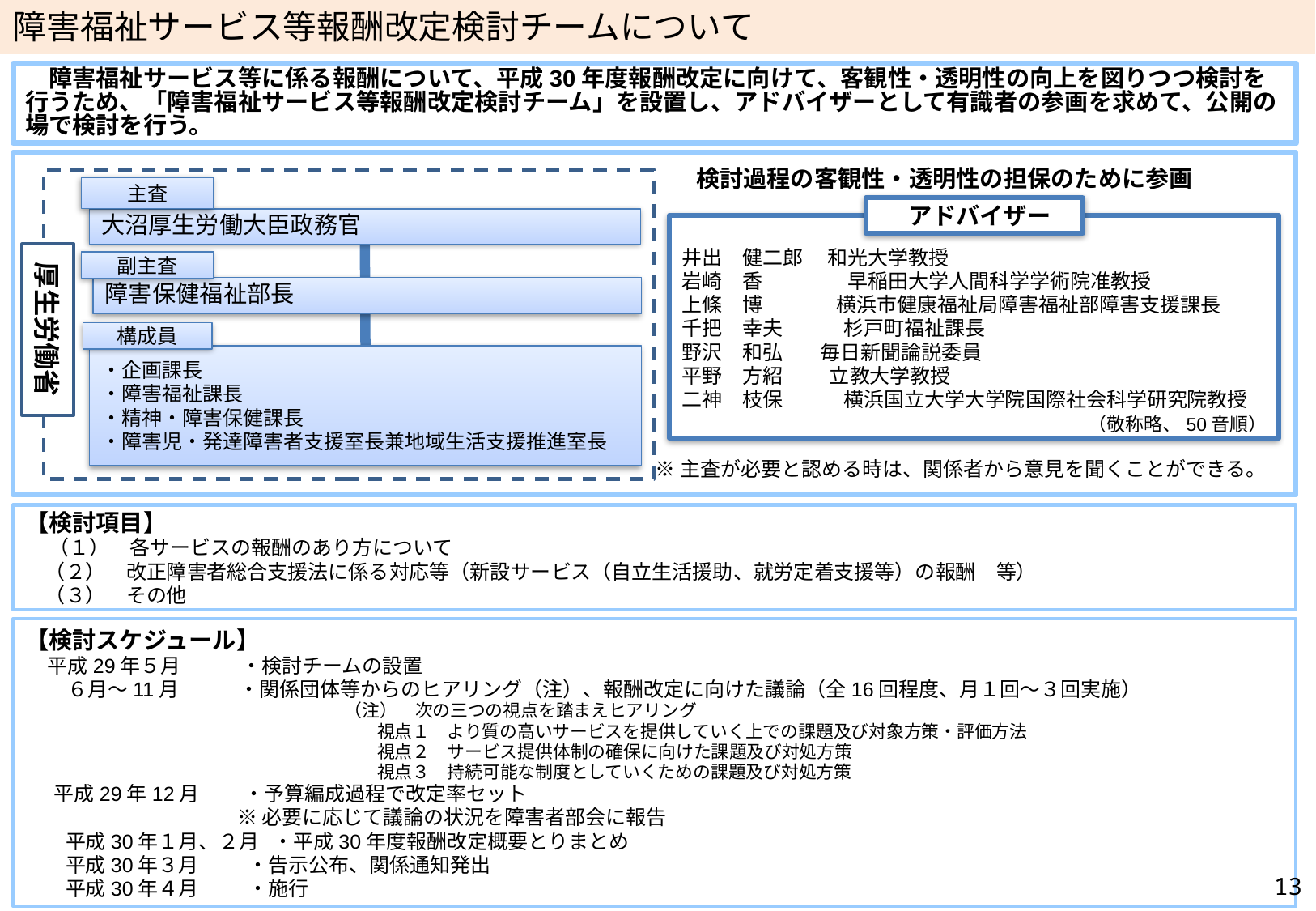

# 障害福祉サービス等報酬改定検討チームについて
　障害福祉サービス等に係る報酬について、平成30年度報酬改定に向けて、客観性・透明性の向上を図りつつ検討を行うため、「障害福祉サービス等報酬改定検討チーム」を設置し、アドバイザーとして有識者の参画を求めて、公開の場で検討を行う。

検討過程の客観性・透明性の担保のために参画

主査
 アドバイザー

井出　健二郎　 和光大学教授
岩崎　香　　　　 早稲田大学人間科学学術院准教授
上條　博　　　   横浜市健康福祉局障害福祉部障害支援課長
千把　幸夫　　　杉戸町福祉課長
野沢　和弘　    毎日新聞論説委員
平野　方紹　      立教大学教授
二神　枝保　　　横浜国立大学大学院国際社会科学研究院教授
（敬称略、50音順）
大沼厚生労働大臣政務官
厚生労働省
副主査
障害保健福祉部長
構成員
・企画課長
・障害福祉課長
・精神・障害保健課長
・障害児・発達障害者支援室長兼地域生活支援推進室長
※主査が必要と認める時は、関係者から意見を聞くことができる。
【検討項目】
　（１）　各サービスの報酬のあり方について
　（２）　改正障害者総合支援法に係る対応等（新設サービス（自立生活援助、就労定着支援等）の報酬　等）
　（３）　その他
【検討スケジュール】
    平成29年５月　         ・検討チームの設置
　     ６月～11月　         ・関係団体等からのヒアリング（注）、報酬改定に向けた議論（全16回程度、月１回～３回実施）
　　　　　　　　　　　　　　　 　（注）　次の三つの視点を踏まえヒアリング
　　　　　　　　　　　　　　　　　　　　視点１　より質の高いサービスを提供していく上での課題及び対象方策・評価方法
　　　　　　　　　　　　　　　　　　　　視点２　サービス提供体制の確保に向けた課題及び対処方策
　　　　　　　　　　　　　　　　　　　　視点３　持続可能な制度としていくための課題及び対処方策
　  平成29年12月          ・予算編成過程で改定率セット
　                       　　　　  ※ 必要に応じて議論の状況を障害者部会に報告
　　平成30年１月、２月   ・平成30年度報酬改定概要とりまとめ
　　平成30年３月           ・告示公布、関係通知発出
　　平成30年４月           ・施行
13